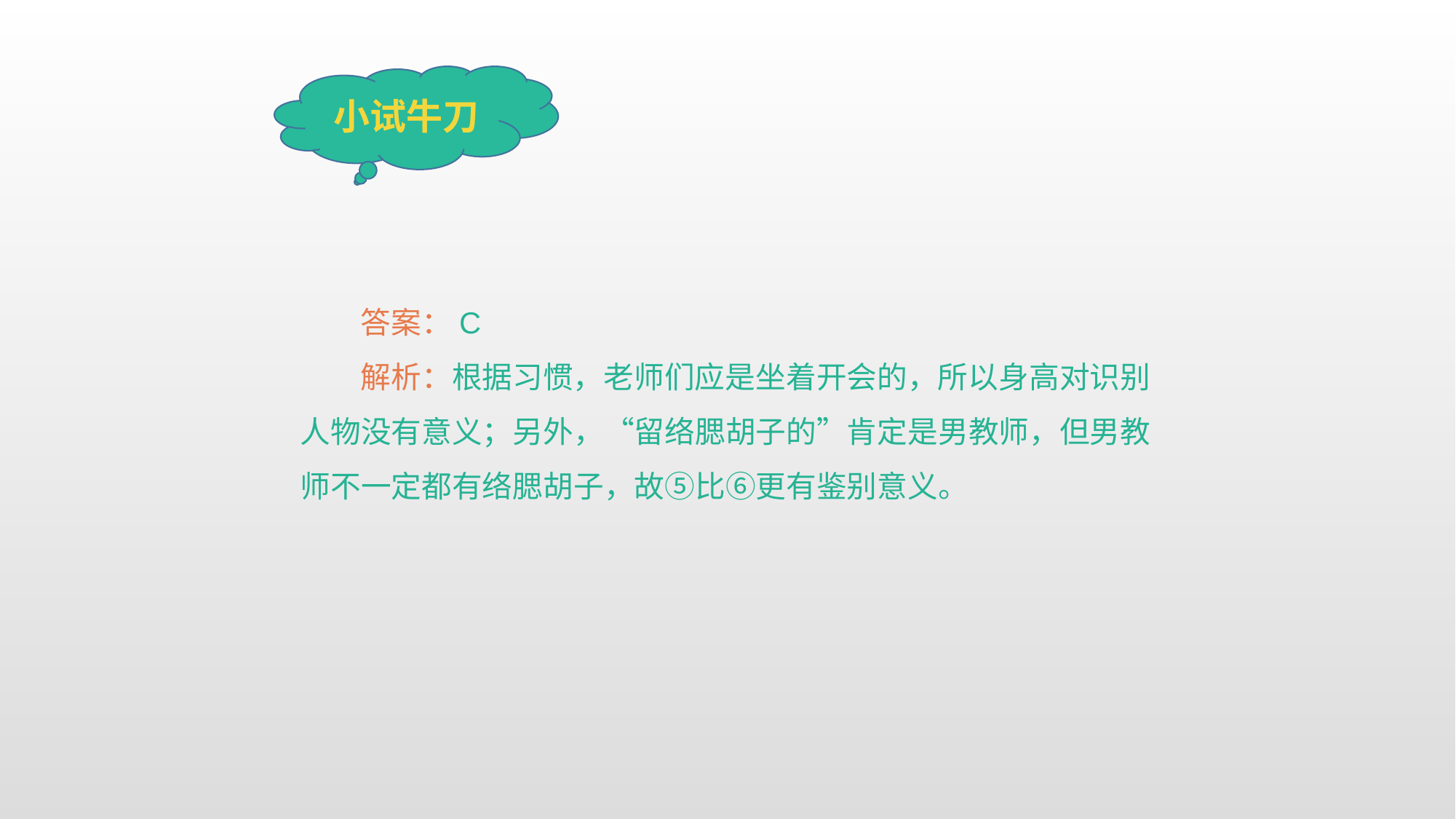

小试牛刀
答案：C
解析：根据习惯，老师们应是坐着开会的，所以身高对识别人物没有意义；另外，“留络腮胡子的”肯定是男教师，但男教师不一定都有络腮胡子，故⑤比⑥更有鉴别意义。